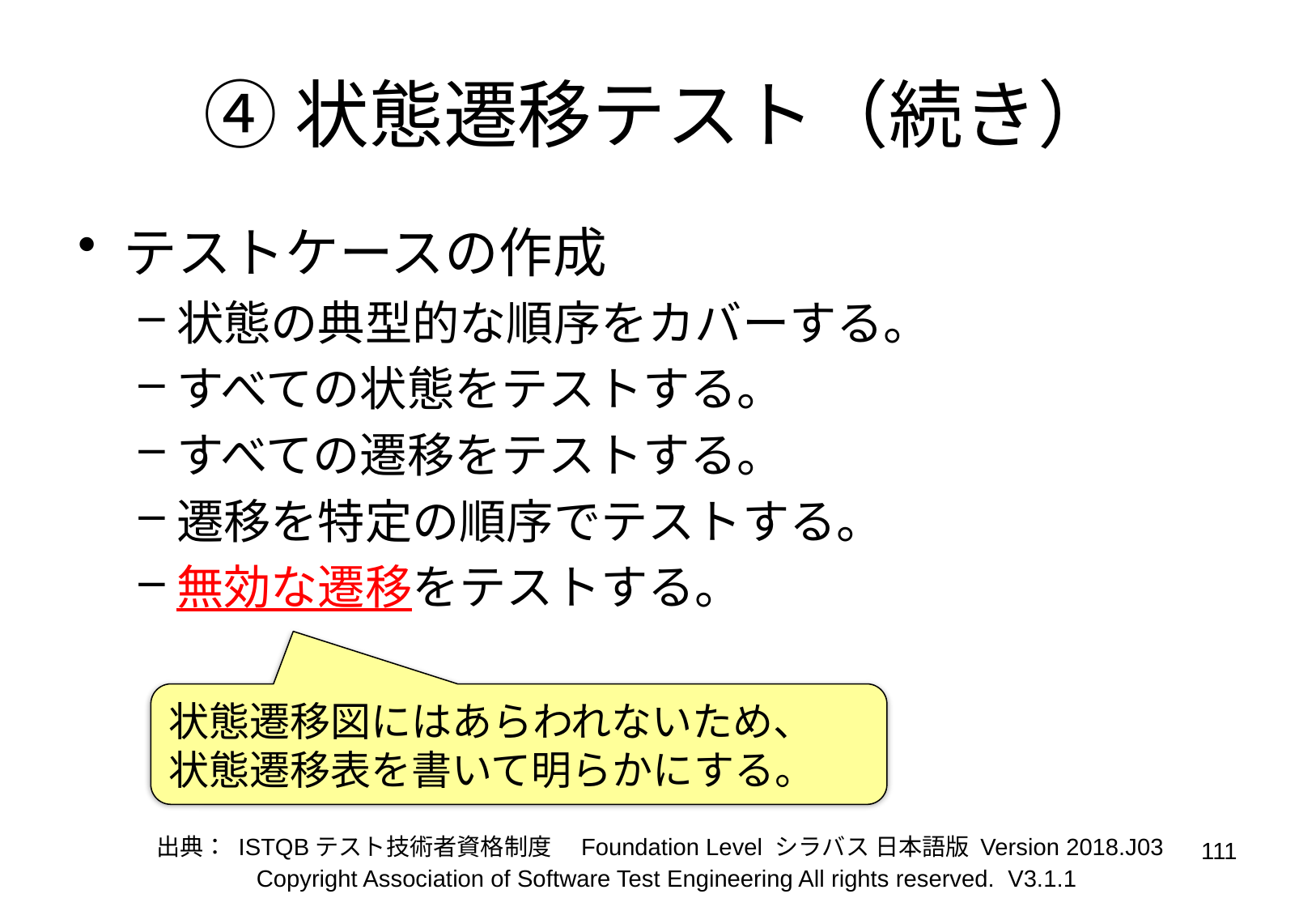

# ④状態遷移テスト（続き）
テストケースの作成
状態の典型的な順序をカバーする。
すべての状態をテストする。
すべての遷移をテストする。
遷移を特定の順序でテストする。
無効な遷移をテストする。

状態遷移図にはあらわれないため、
状態遷移表を書いて明らかにする。
出典： ISTQBテスト技術者資格制度　Foundation Level シラバス 日本語版 Version 2018.J03
111
Copyright Association of Software Test Engineering All rights reserved.  V3.1.1